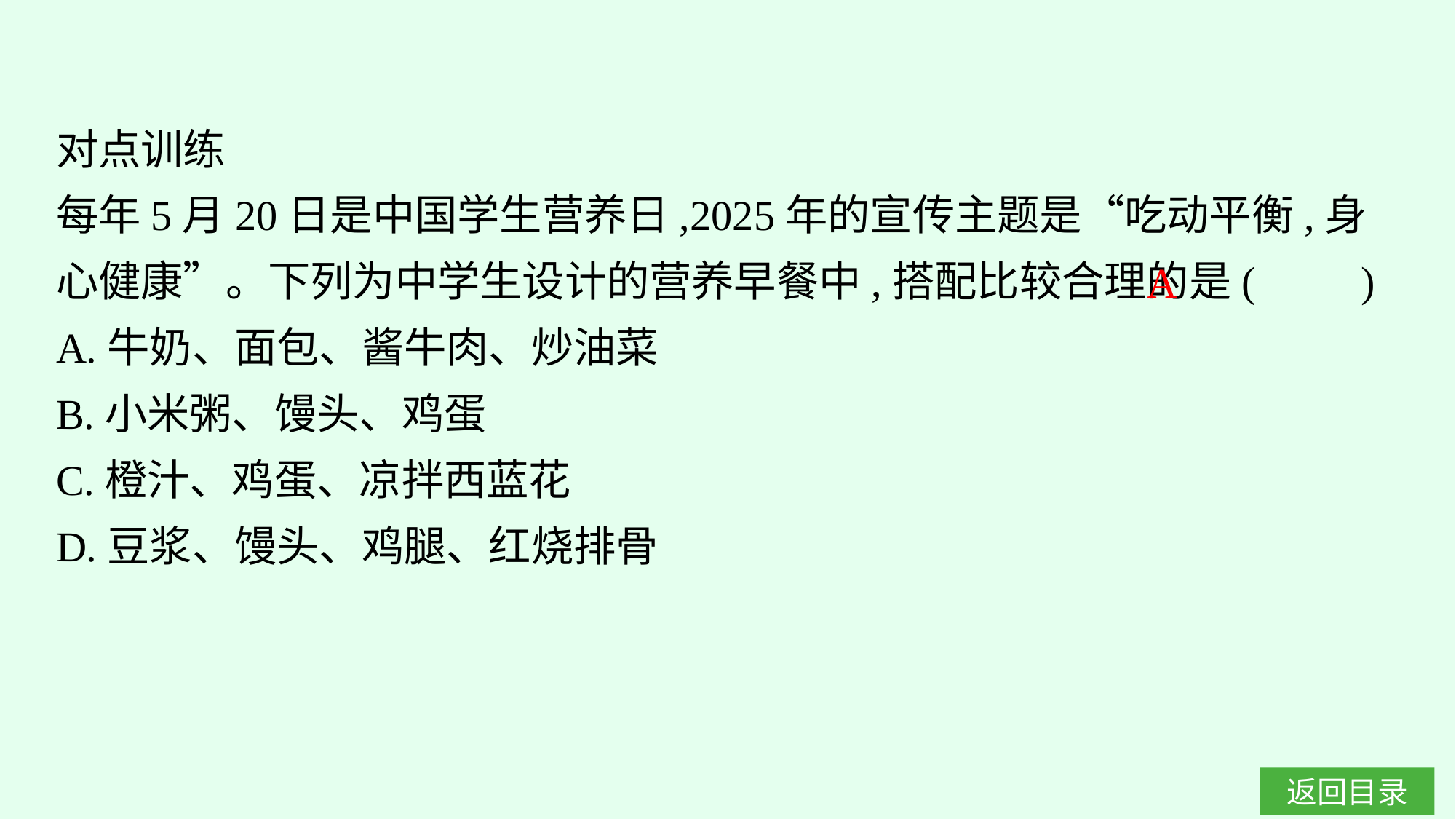

对点训练
每年5月20日是中国学生营养日,2025年的宣传主题是“吃动平衡,身心健康”。下列为中学生设计的营养早餐中,搭配比较合理的是(　　)
A.牛奶、面包、酱牛肉、炒油菜
B.小米粥、馒头、鸡蛋
C.橙汁、鸡蛋、凉拌西蓝花
D.豆浆、馒头、鸡腿、红烧排骨
A